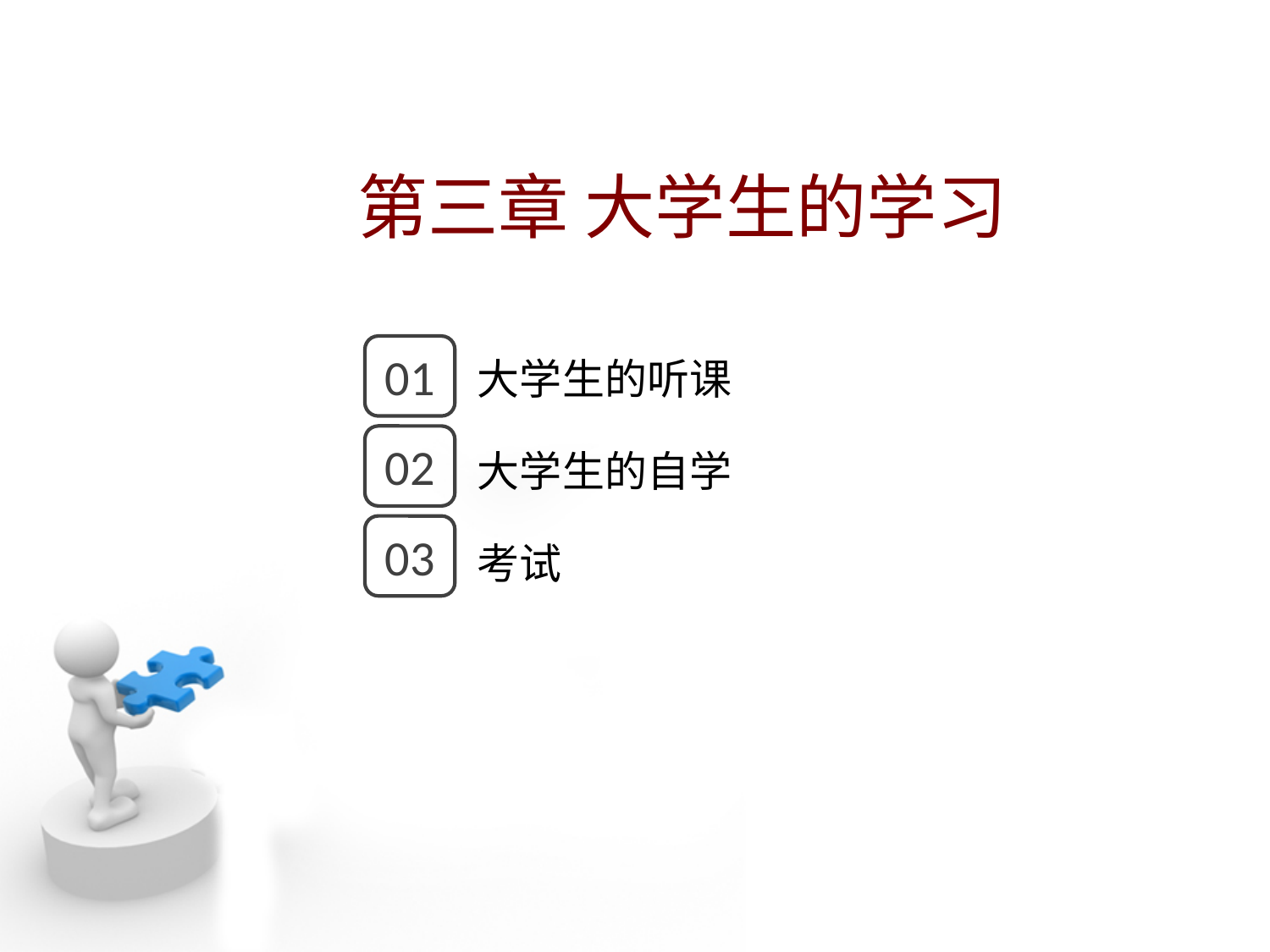

第三章 大学生的学习

点击添加文本
01
大学生的听课
点击添加文本
02
大学生的自学
03
考试
点击添加文本
点击添加文本